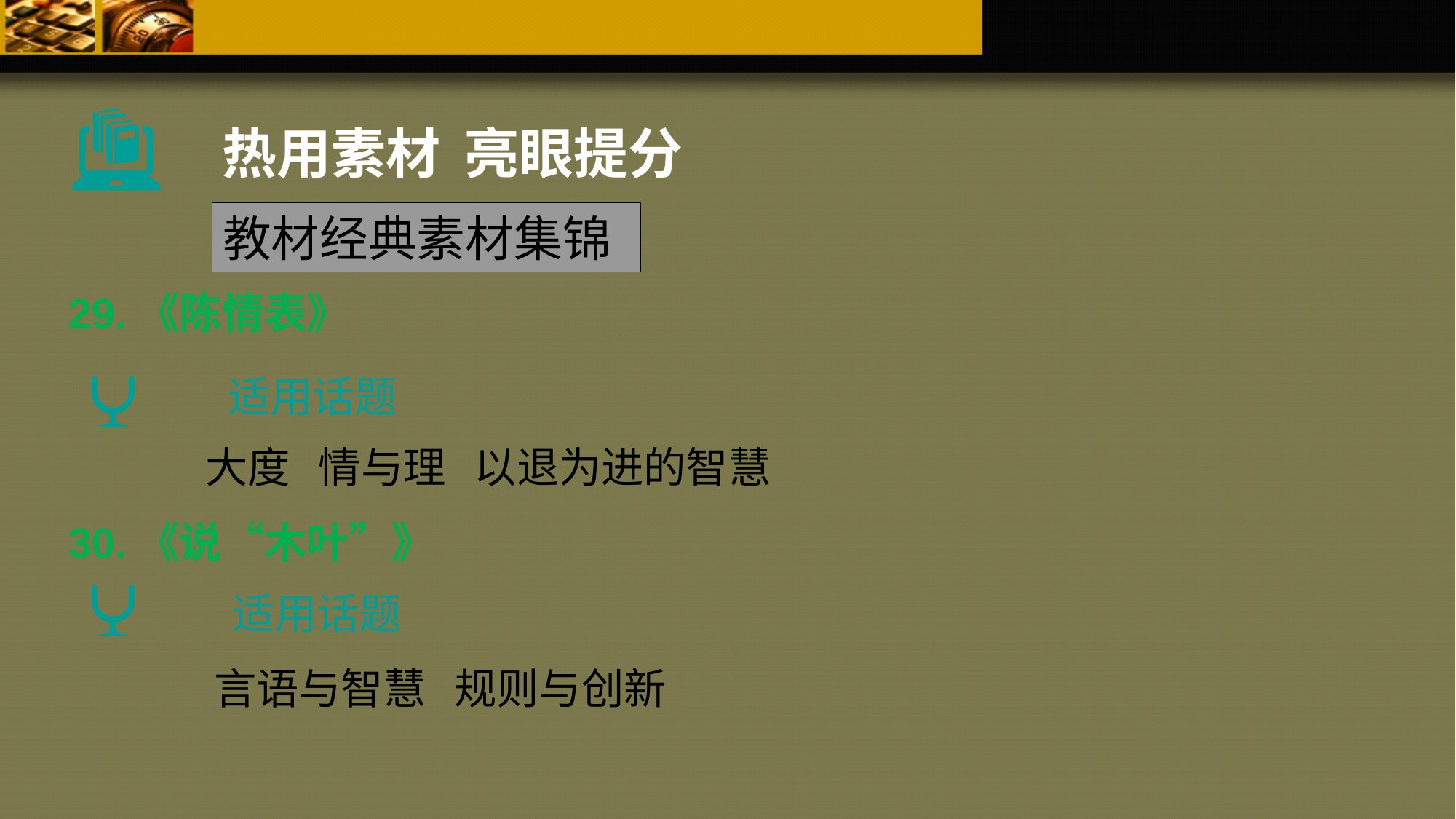

热用素材  亮眼提分
教材经典素材集锦
29.《陈情表》
适用话题

大度   情与理   以退为进的智慧
30.《说“木叶”》
适用话题

言语与智慧   规则与创新